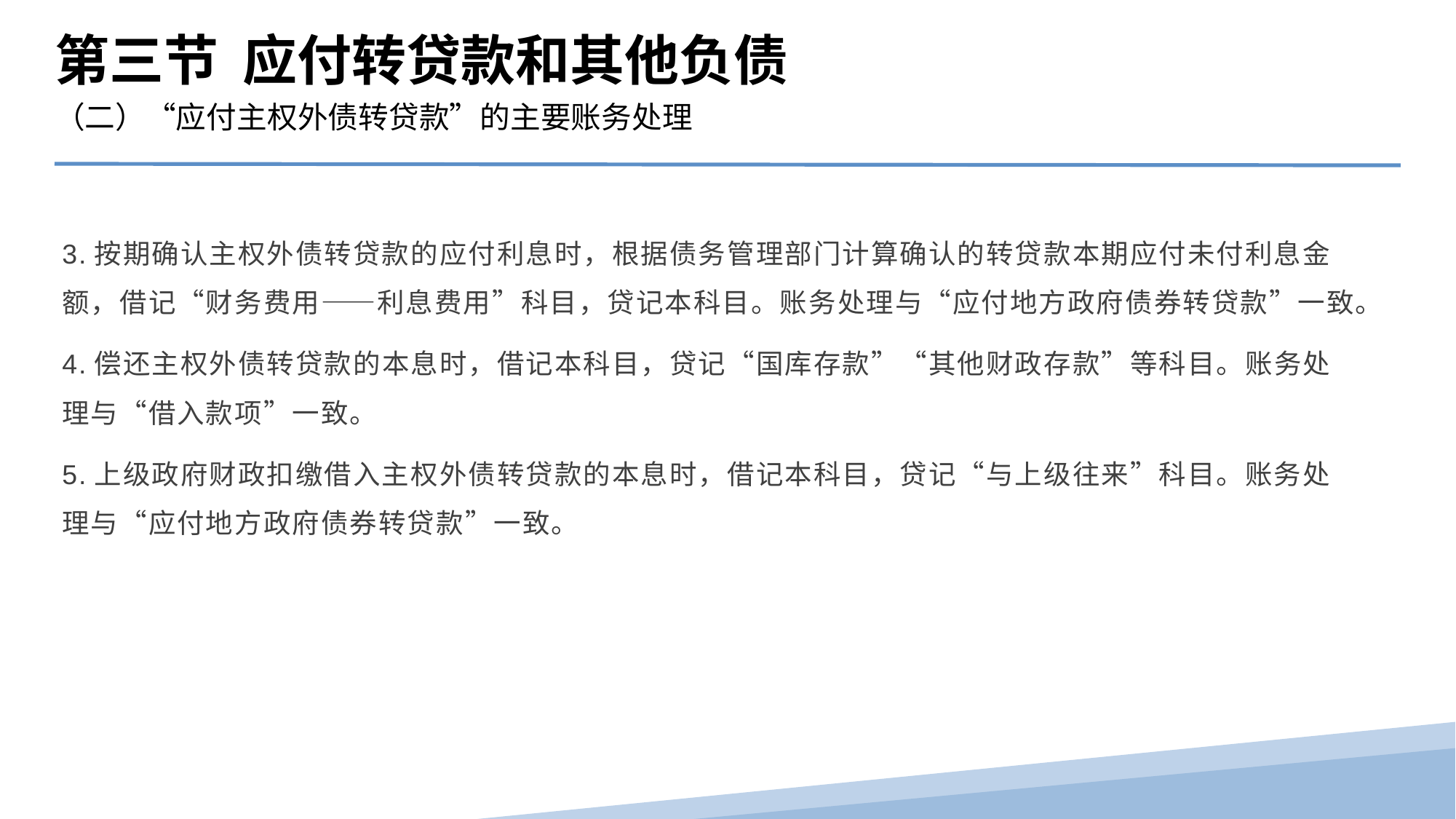

第三节  应付转贷款和其他负债
（二）“应付主权外债转贷款”的主要账务处理
3.按期确认主权外债转贷款的应付利息时，根据债务管理部门计算确认的转贷款本期应付未付利息金额，借记“财务费用——利息费用”科目，贷记本科目。账务处理与“应付地方政府债券转贷款”一致。
4.偿还主权外债转贷款的本息时，借记本科目，贷记“国库存款”“其他财政存款”等科目。账务处理与“借入款项”一致。
5.上级政府财政扣缴借入主权外债转贷款的本息时，借记本科目，贷记“与上级往来”科目。账务处理与“应付地方政府债券转贷款”一致。